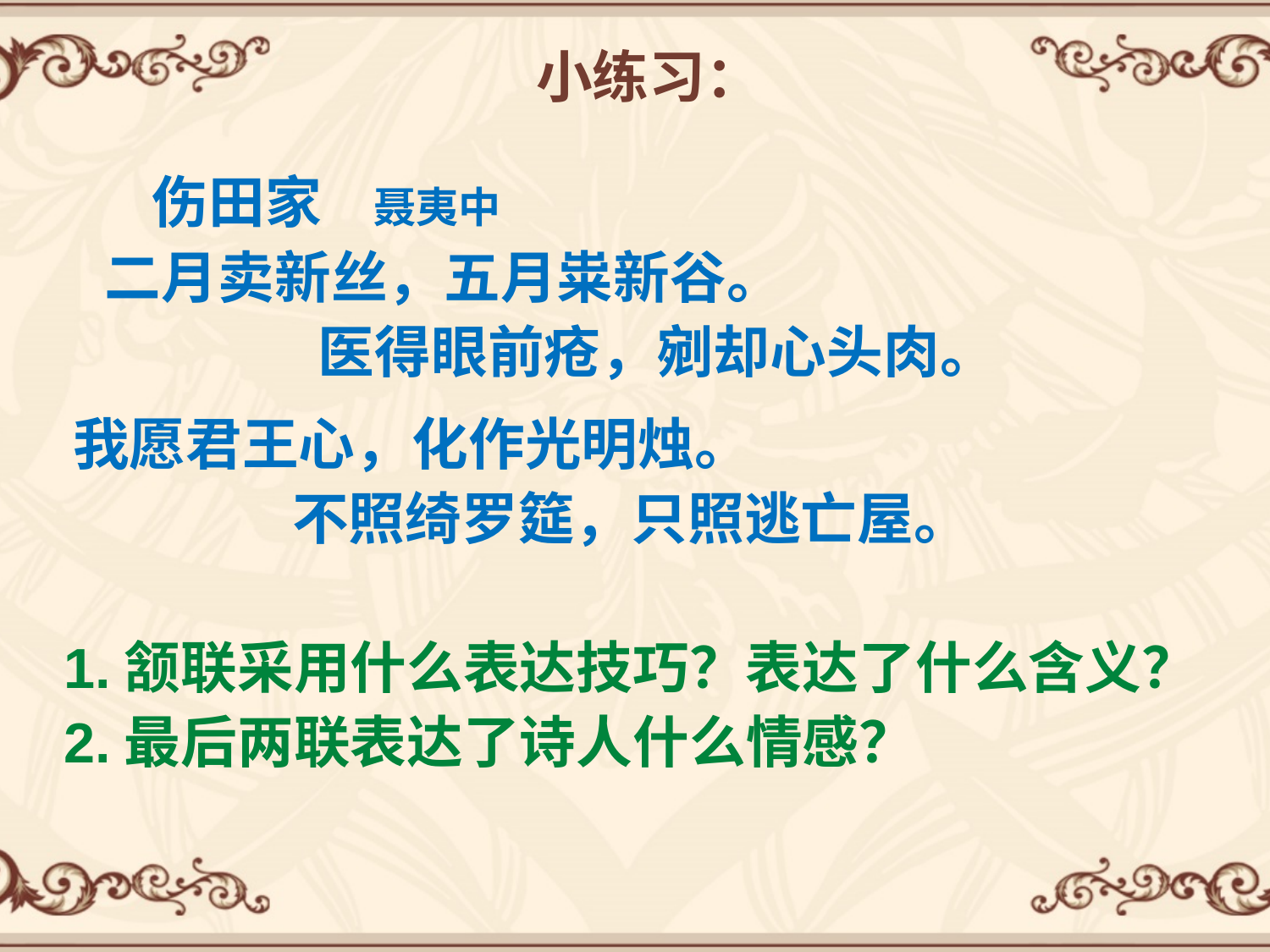

小练习：
     伤田家    聂夷中                                                          二月卖新丝，五月粜新谷。                                     医得眼前疮，剜却心头肉。
我愿君王心，化作光明烛。                                   不照绮罗筵，只照逃亡屋。

1.颔联采用什么表达技巧？表达了什么含义？
2.最后两联表达了诗人什么情感？